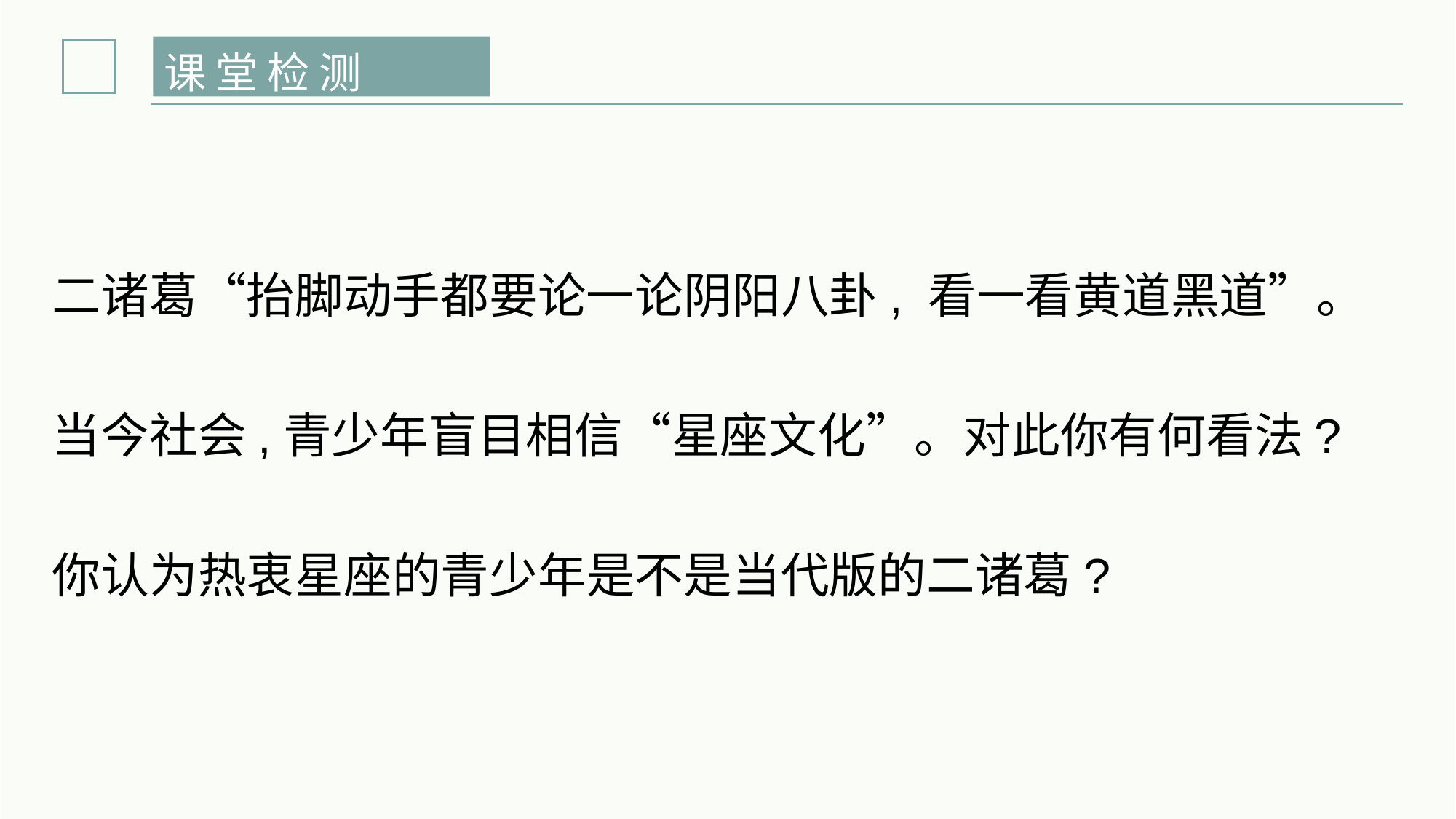

课 堂 检 测

二诸葛“抬脚动手都要论一论阴阳八卦, 看一看黄道黑道”。

当今社会,青少年盲目相信“星座文化”。对此你有何看法?

你认为热衷星座的青少年是不是当代版的二诸葛?